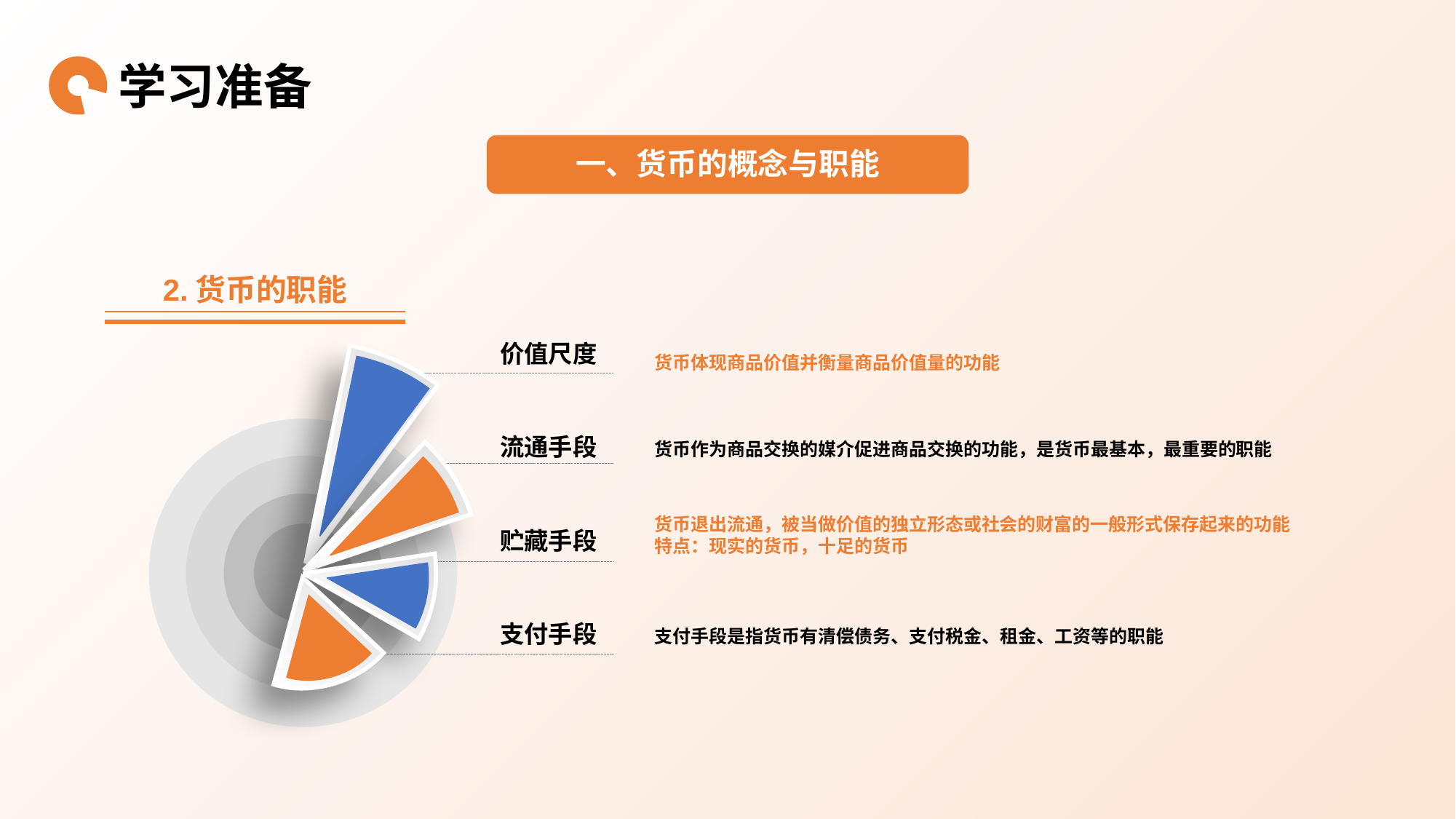

学习准备

一、货币的概念与职能
2.货币的职能
价值尺度

货币体现商品价值并衡量商品价值量的功能

流通手段
货币作为商品交换的媒介促进商品交换的功能，是货币最基本，最重要的职能

货币退出流通，被当做价值的独立形态或社会的财富的一般形式保存起来的功能
特点：现实的货币，十足的货币
贮藏手段

支付手段
支付手段是指货币有清偿债务、支付税金、租金、工资等的职能